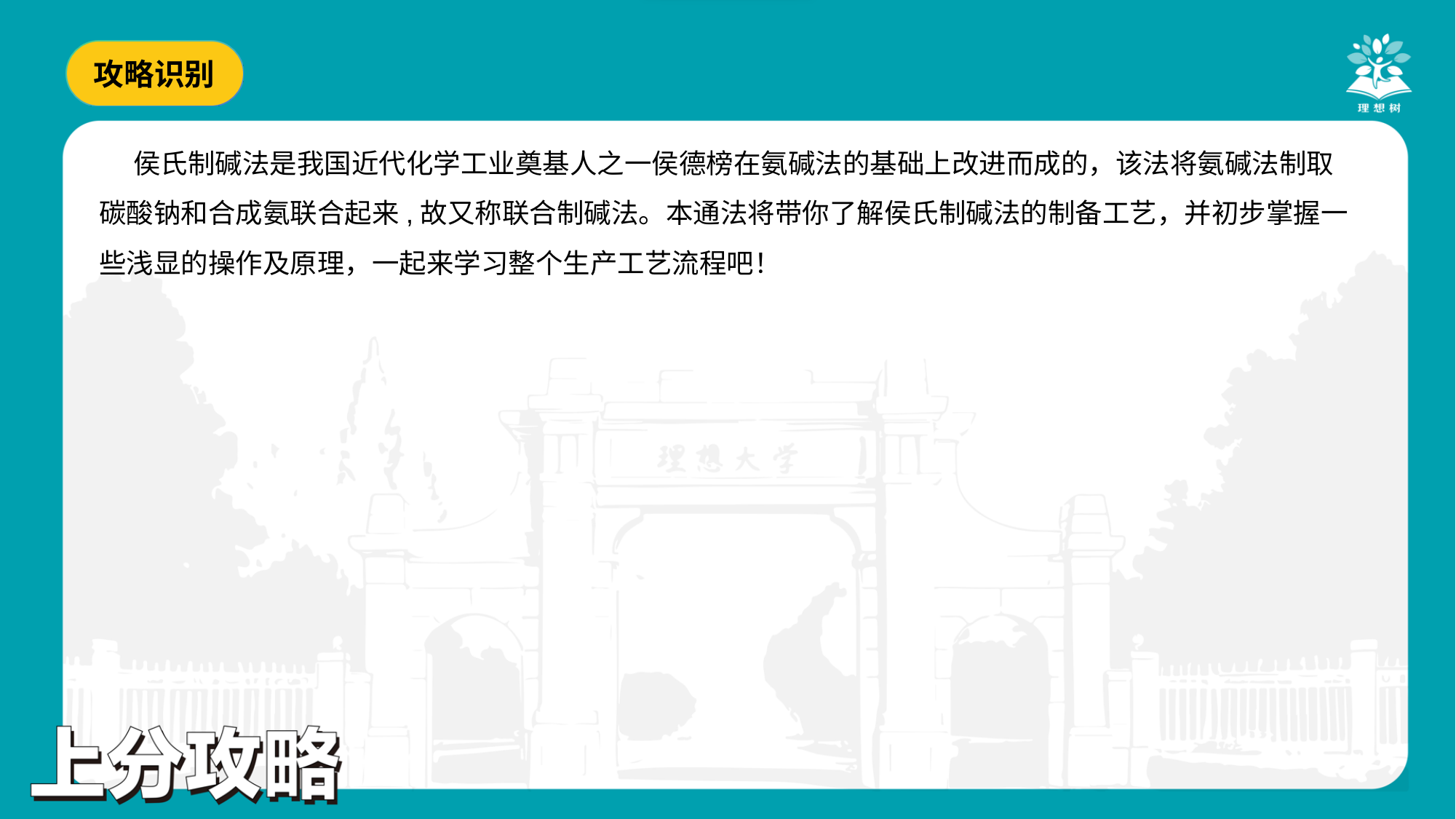

侯氏制碱法是我国近代化学工业奠基人之一侯德榜在氨碱法的基础上改进而成的，该法将氨碱法制取
碳酸钠和合成氨联合起来,故又称联合制碱法。本通法将带你了解侯氏制碱法的制备工艺，并初步掌握一
些浅显的操作及原理，一起来学习整个生产工艺流程吧！